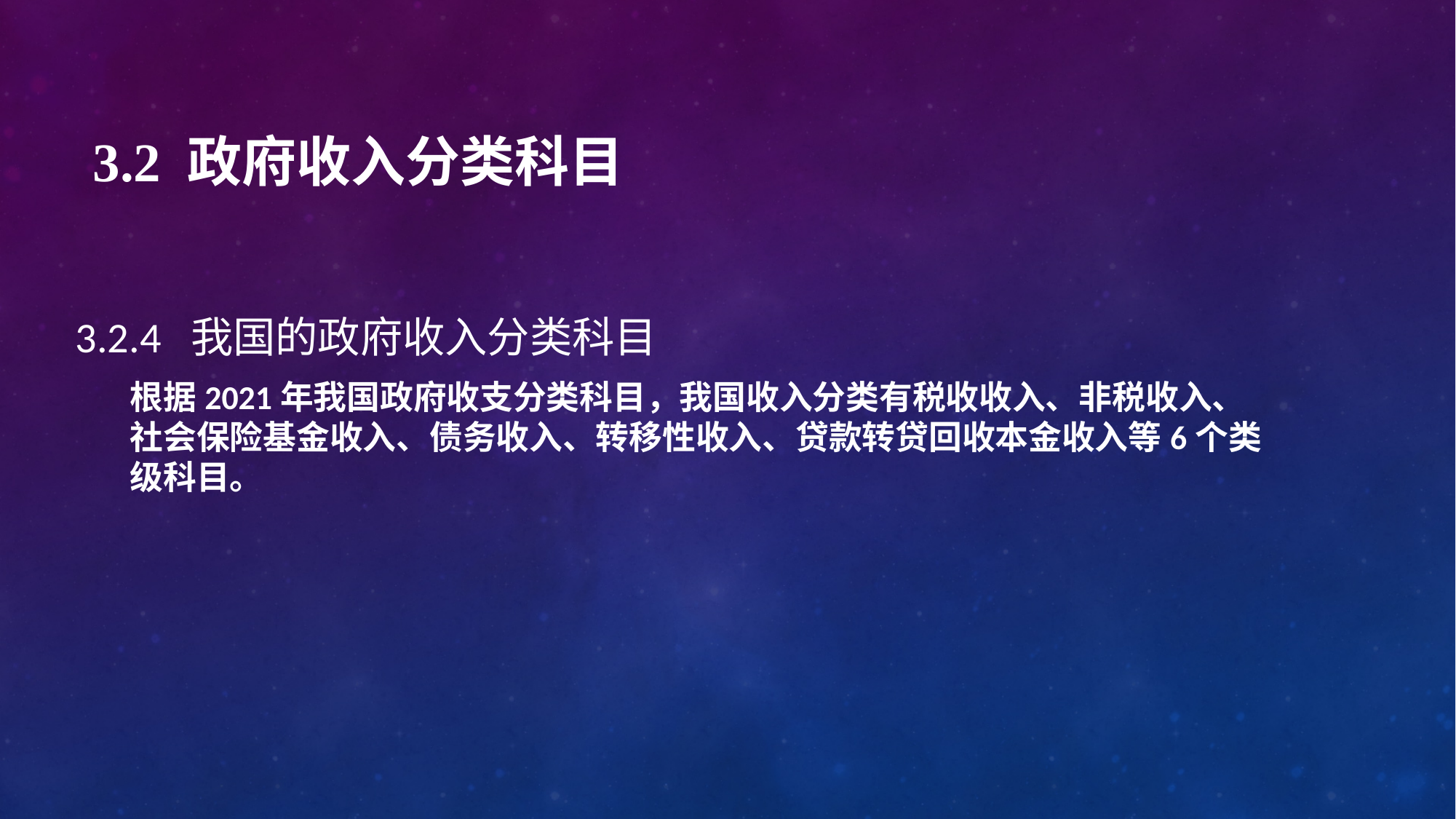

# 3.2 政府收入分类科目
3.2.4  我国的政府收入分类科目
根据2021年我国政府收支分类科目，我国收入分类有税收收入、非税收入、社会保险基金收入、债务收入、转移性收入、贷款转贷回收本金收入等6个类级科目。